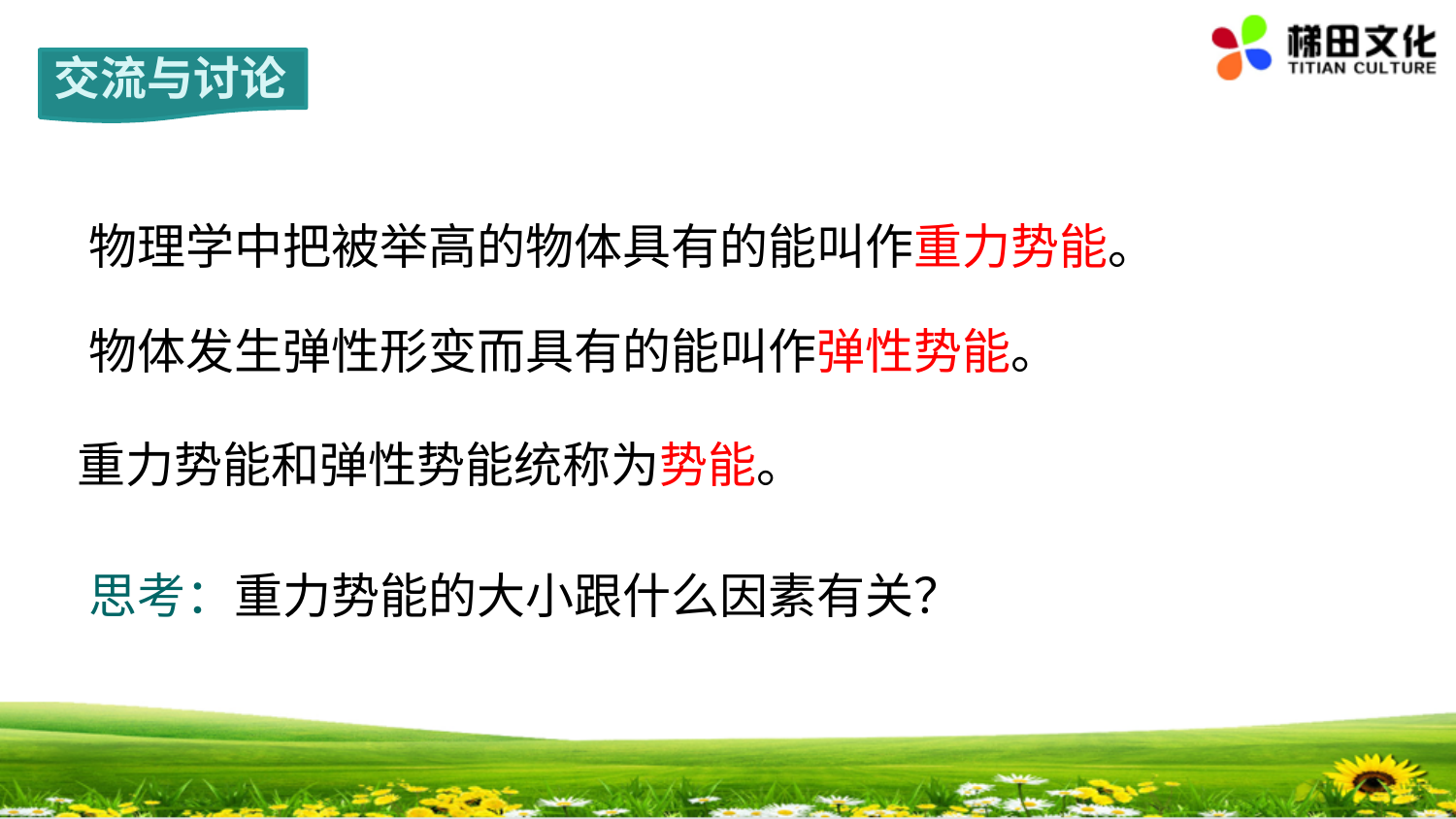

交流与讨论

物理学中把被举高的物体具有的能叫作重力势能。
物体发生弹性形变而具有的能叫作弹性势能。
重力势能和弹性势能统称为势能。
思考：重力势能的大小跟什么因素有关？